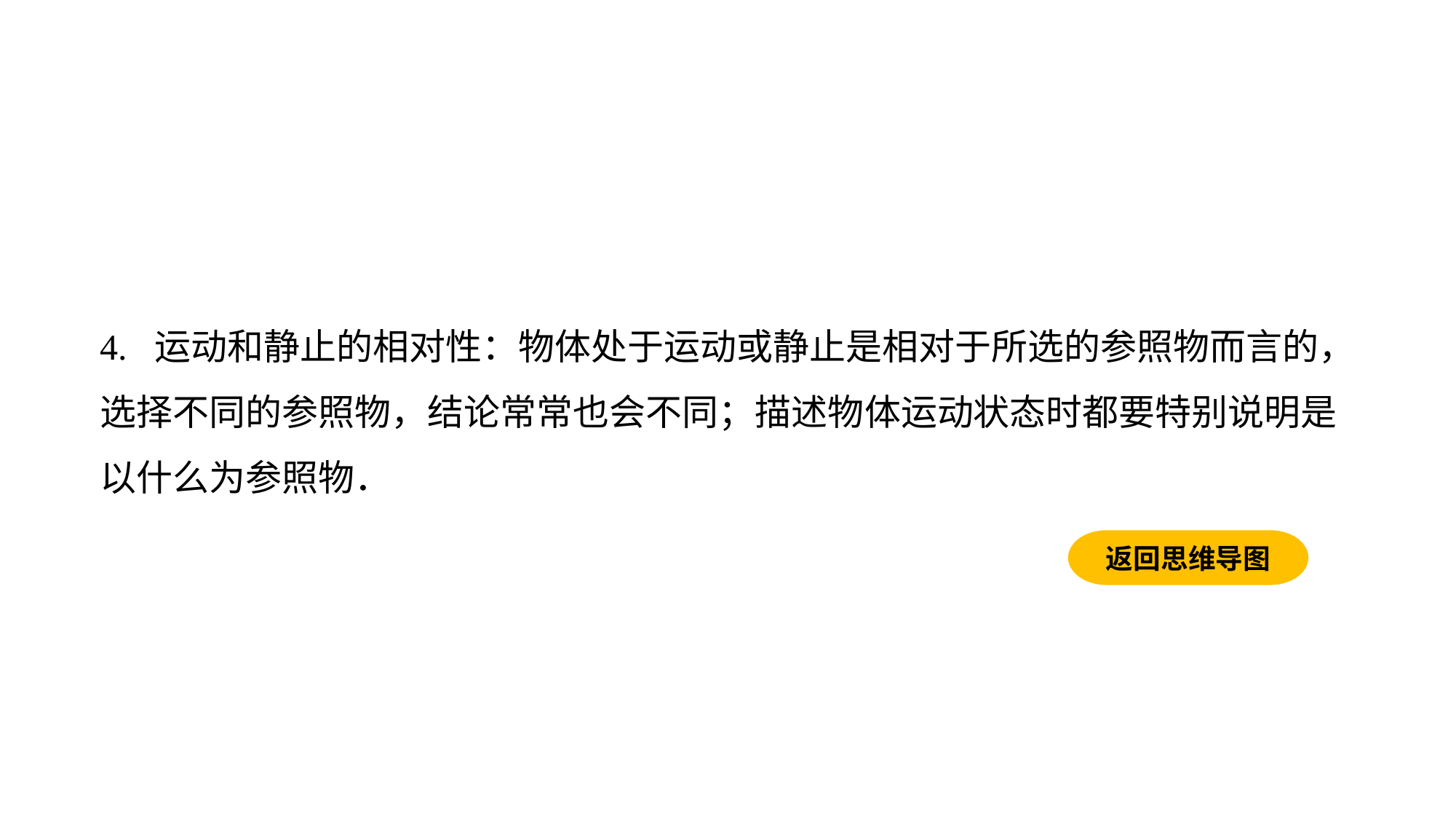

4.  运动和静止的相对性：物体处于运动或静止是相对于所选的参照物而言的，选择不同的参照物，结论常常也会不同；描述物体运动状态时都要特别说明是以什么为参照物．
返回思维导图